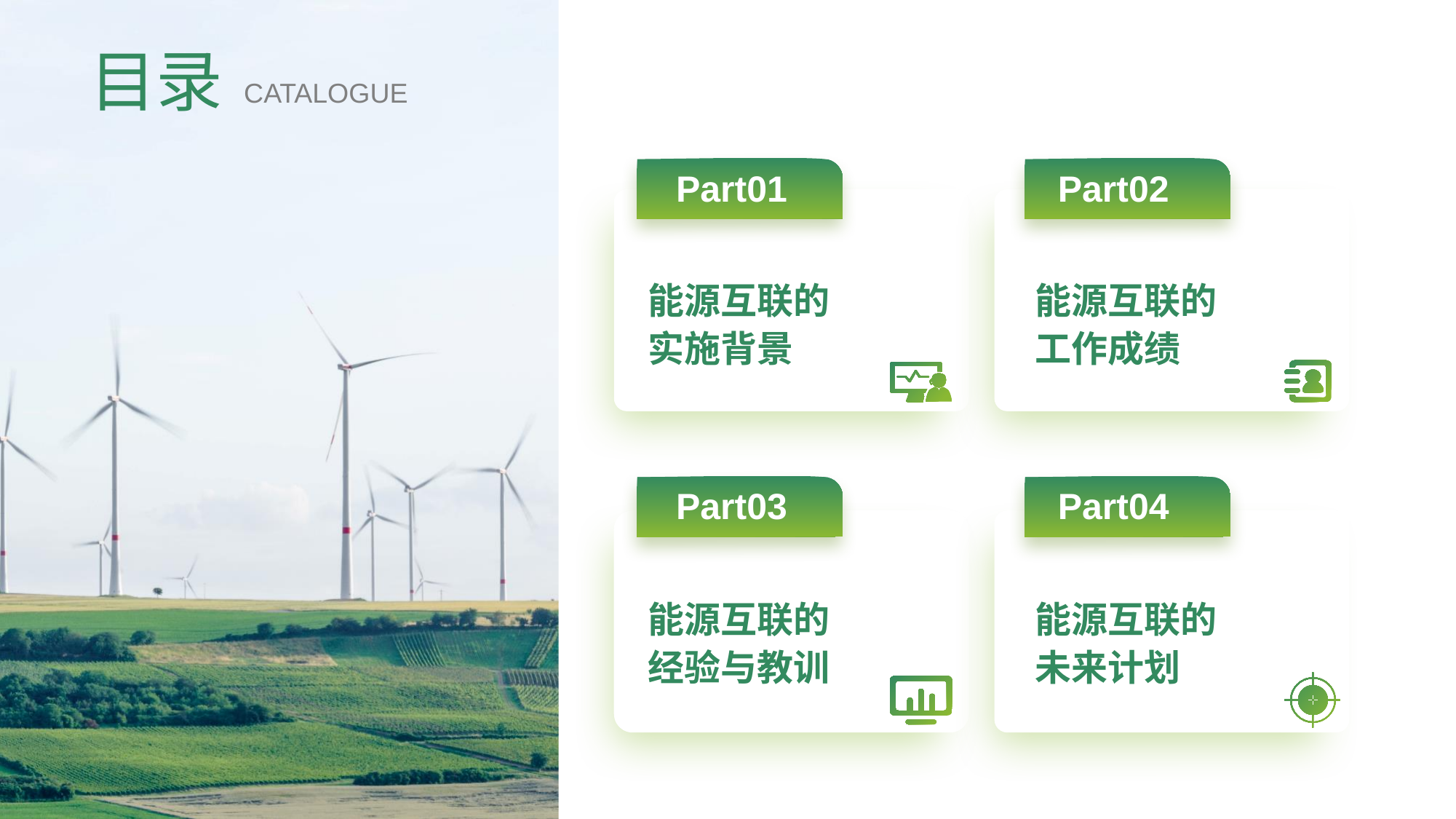

能源互联的
实施背景
能源互联的
工作成绩

能源互联的
经验与教训
能源互联的
未来计划